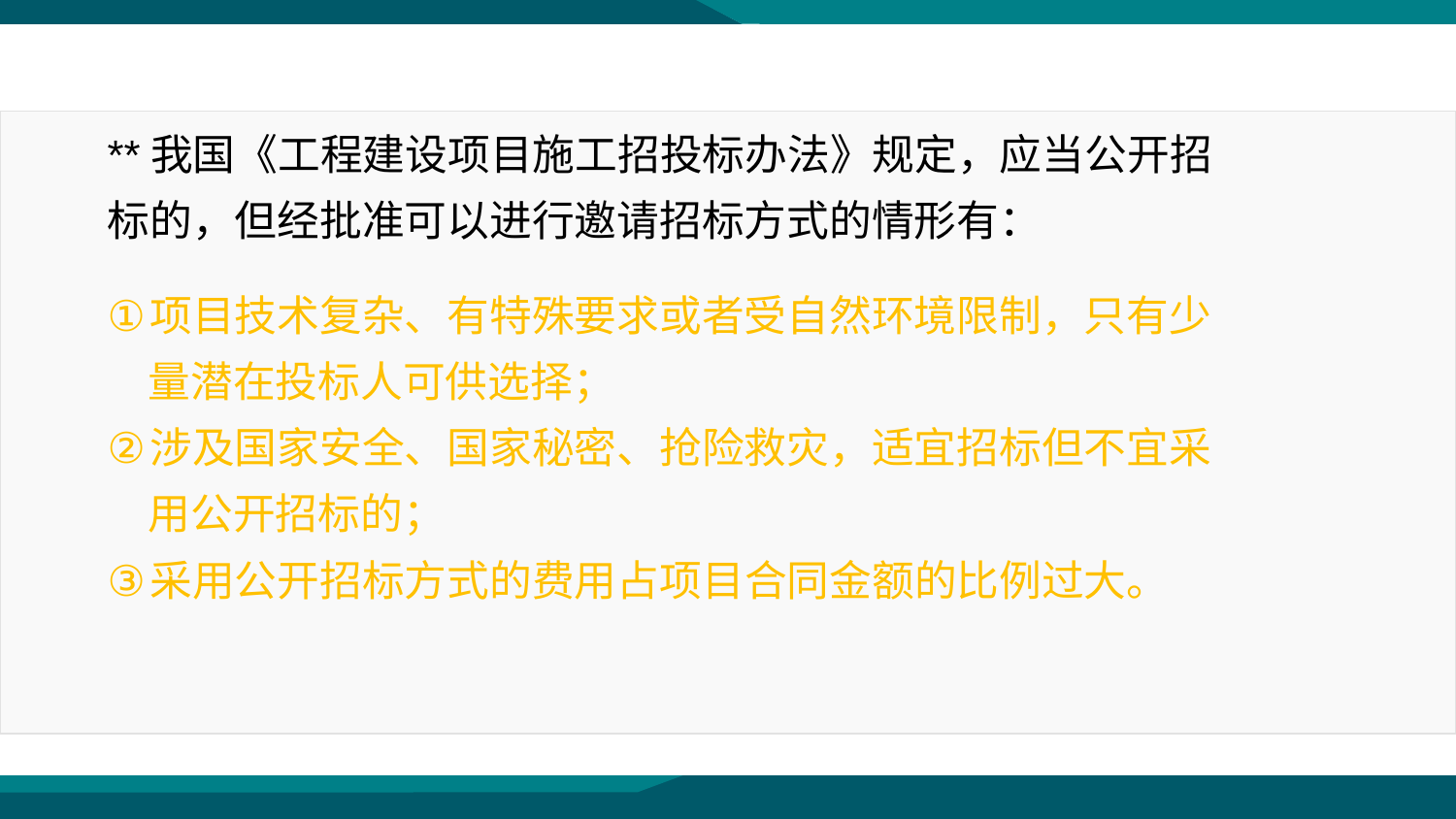

**我国《工程建设项目施工招投标办法》规定，应当公开招标的，但经批准可以进行邀请招标方式的情形有：

项目技术复杂、有特殊要求或者受自然环境限制，只有少量潜在投标人可供选择；
涉及国家安全、国家秘密、抢险救灾，适宜招标但不宜采用公开招标的；
采用公开招标方式的费用占项目合同金额的比例过大。